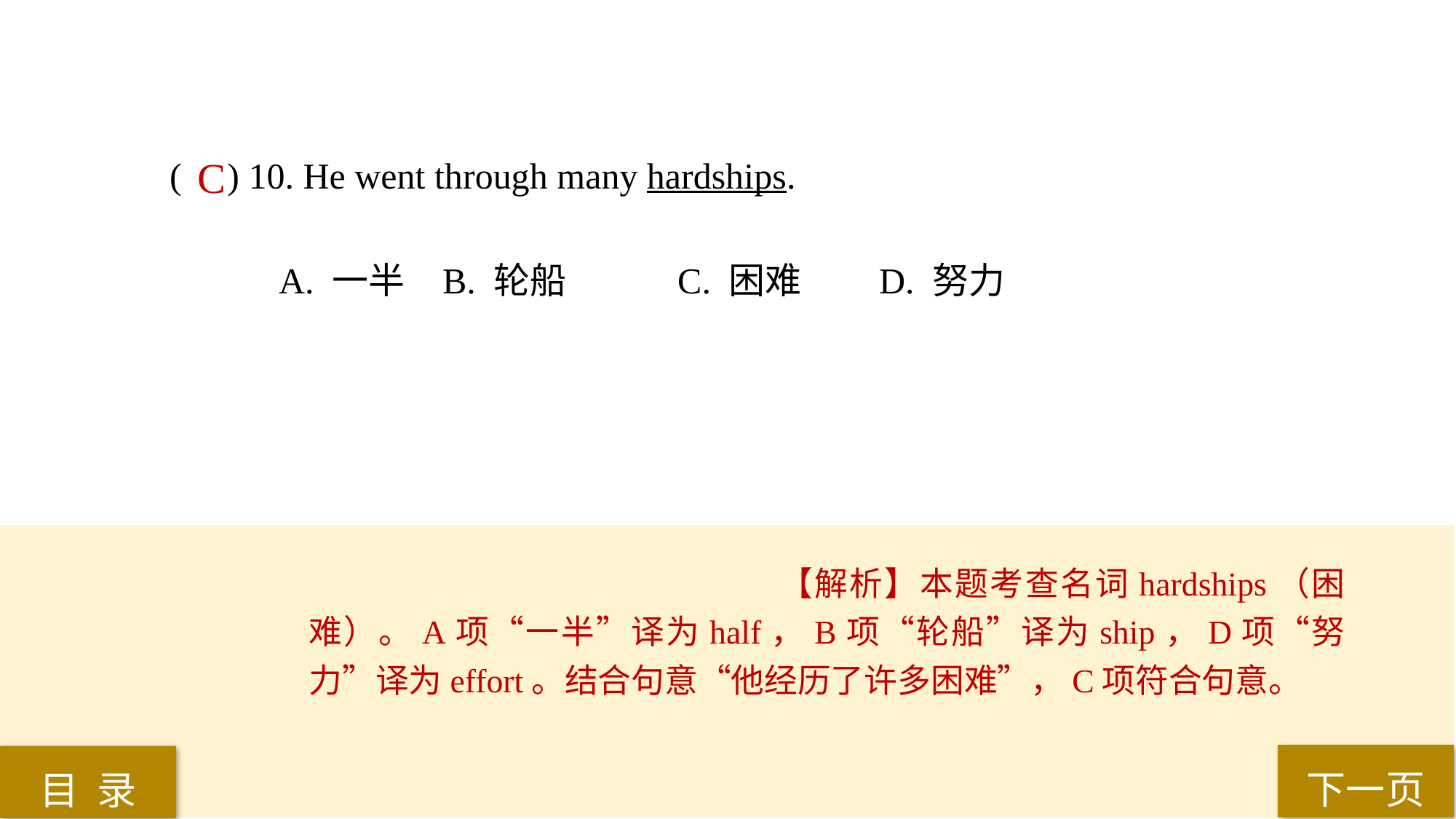

(     ) 10. He went through many hardships.

A. 一半 	B. 轮船	 C. 困难 	D. 努力
C
【解析】本题考查名词hardships（困难）。A项“一半”译为half，B项“轮船”译为ship，D项“努力”译为effort。结合句意“他经历了许多困难”，C项符合句意。